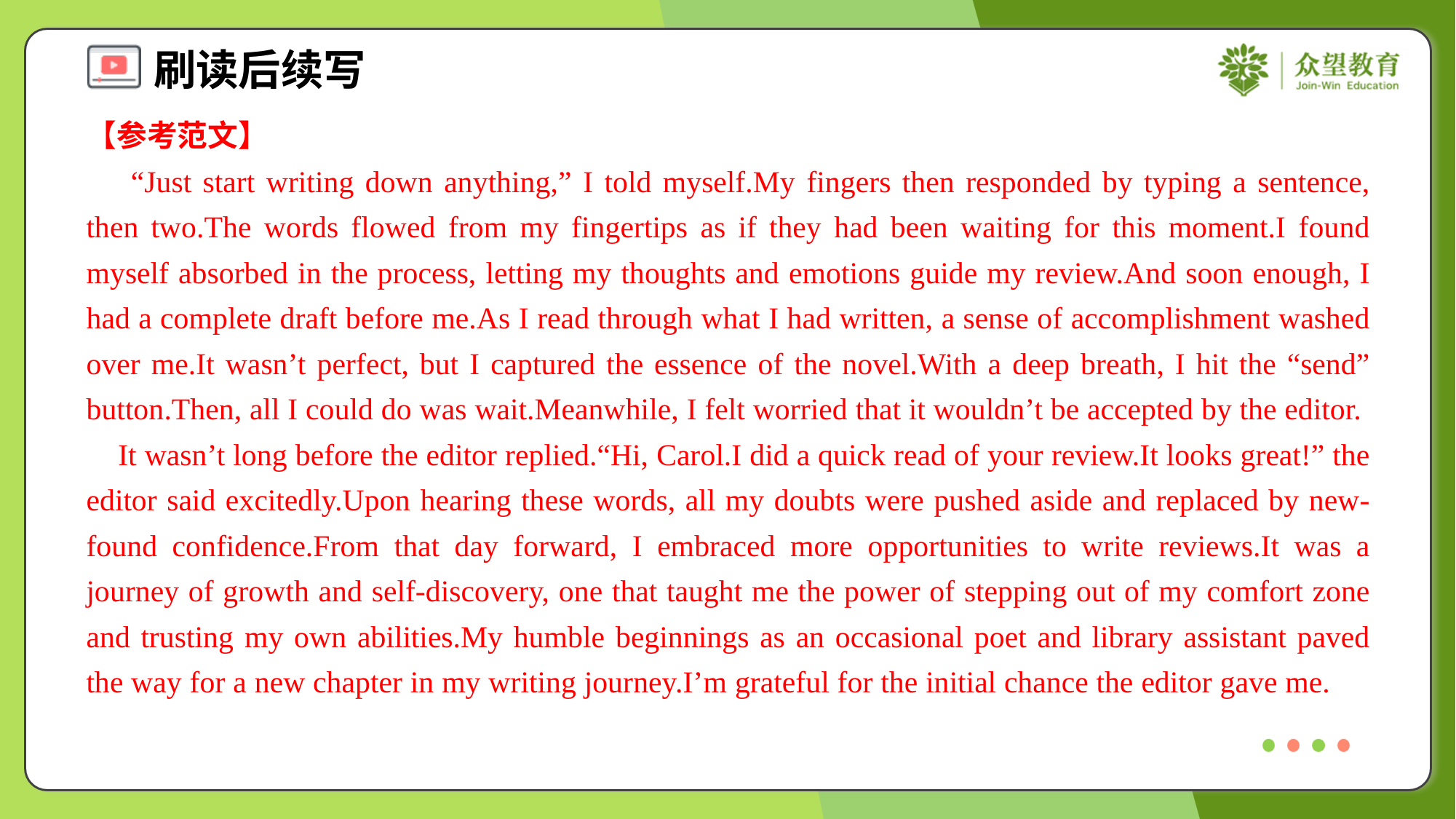

【参考范文】
    “Just start writing down anything,” I told myself.My fingers then responded by typing a sentence, then two.The words flowed from my fingertips as if they had been waiting for this moment.I found myself absorbed in the process, letting my thoughts and emotions guide my review.And soon enough, I had a complete draft before me.As I read through what I had written, a sense of accomplishment washed over me.It wasn’t perfect, but I captured the essence of the novel.With a deep breath, I hit the “send” button.Then, all I could do was wait.Meanwhile, I felt worried that it wouldn’t be accepted by the editor.
    It wasn’t long before the editor replied.“Hi, Carol.I did a quick read of your review.It looks great!” the editor said excitedly.Upon hearing these words, all my doubts were pushed aside and replaced by new-found confidence.From that day forward, I embraced more opportunities to write reviews.It was a journey of growth and self-discovery, one that taught me the power of stepping out of my comfort zone and trusting my own abilities.My humble beginnings as an occasional poet and library assistant paved the way for a new chapter in my writing journey.I’m grateful for the initial chance the editor gave me.